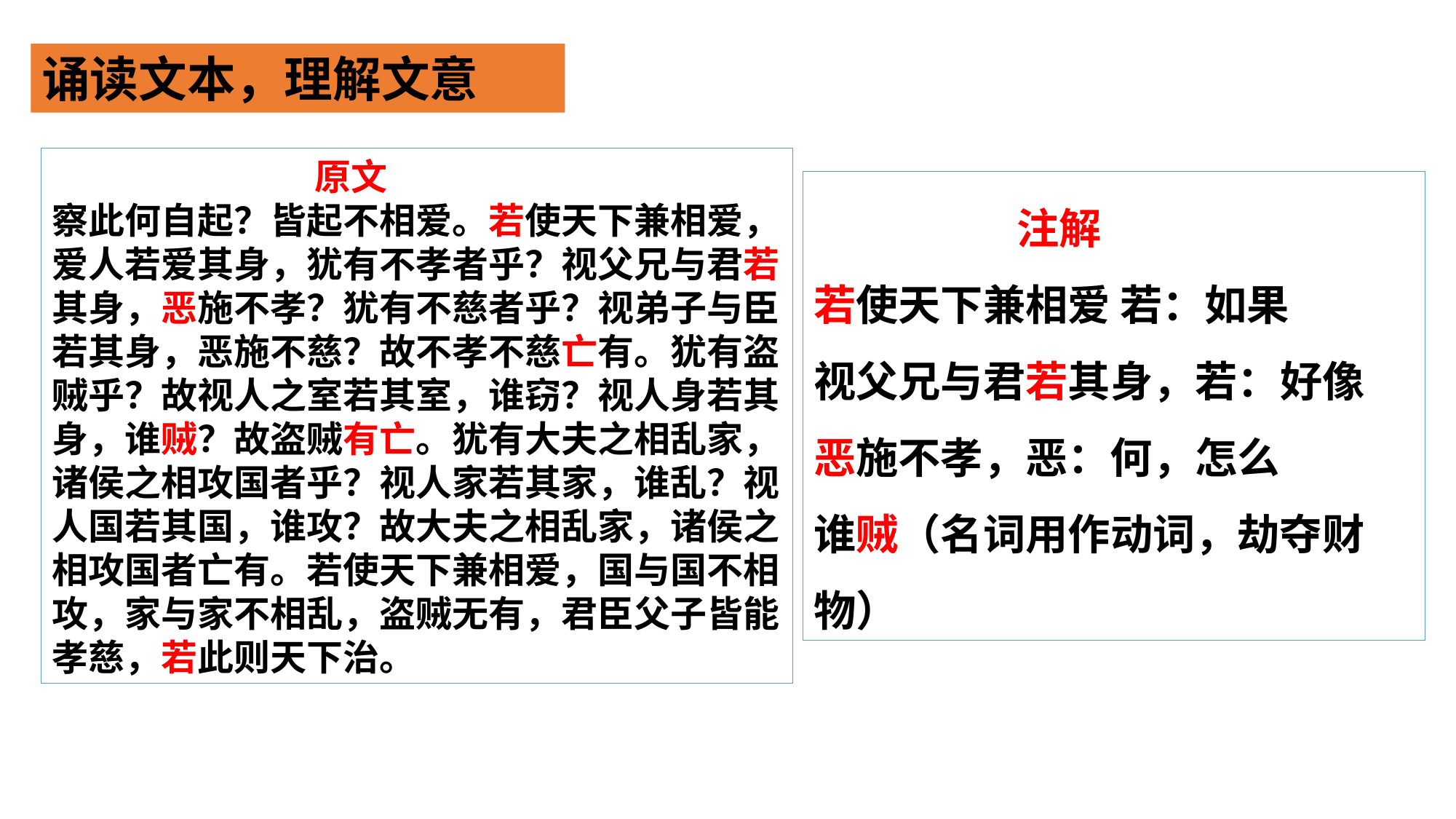

诵读文本，理解文意
                               原文
察此何自起？皆起不相爱。若使天下兼相爱，爱人若爱其身，犹有不孝者乎？视父兄与君若其身，恶施不孝？犹有不慈者乎？视弟子与臣若其身，恶施不慈？故不孝不慈亡有。犹有盗贼乎？故视人之室若其室，谁窃？视人身若其身，谁贼？故盗贼有亡。犹有大夫之相乱家，诸侯之相攻国者乎？视人家若其家，谁乱？视人国若其国，谁攻？故大夫之相乱家，诸侯之相攻国者亡有。若使天下兼相爱，国与国不相攻，家与家不相乱，盗贼无有，君臣父子皆能孝慈，若此则天下治。
                    注解
若使天下兼相爱 若：如果
视父兄与君若其身，若：好像
恶施不孝，恶：何，怎么
谁贼（名词用作动词，劫夺财物）